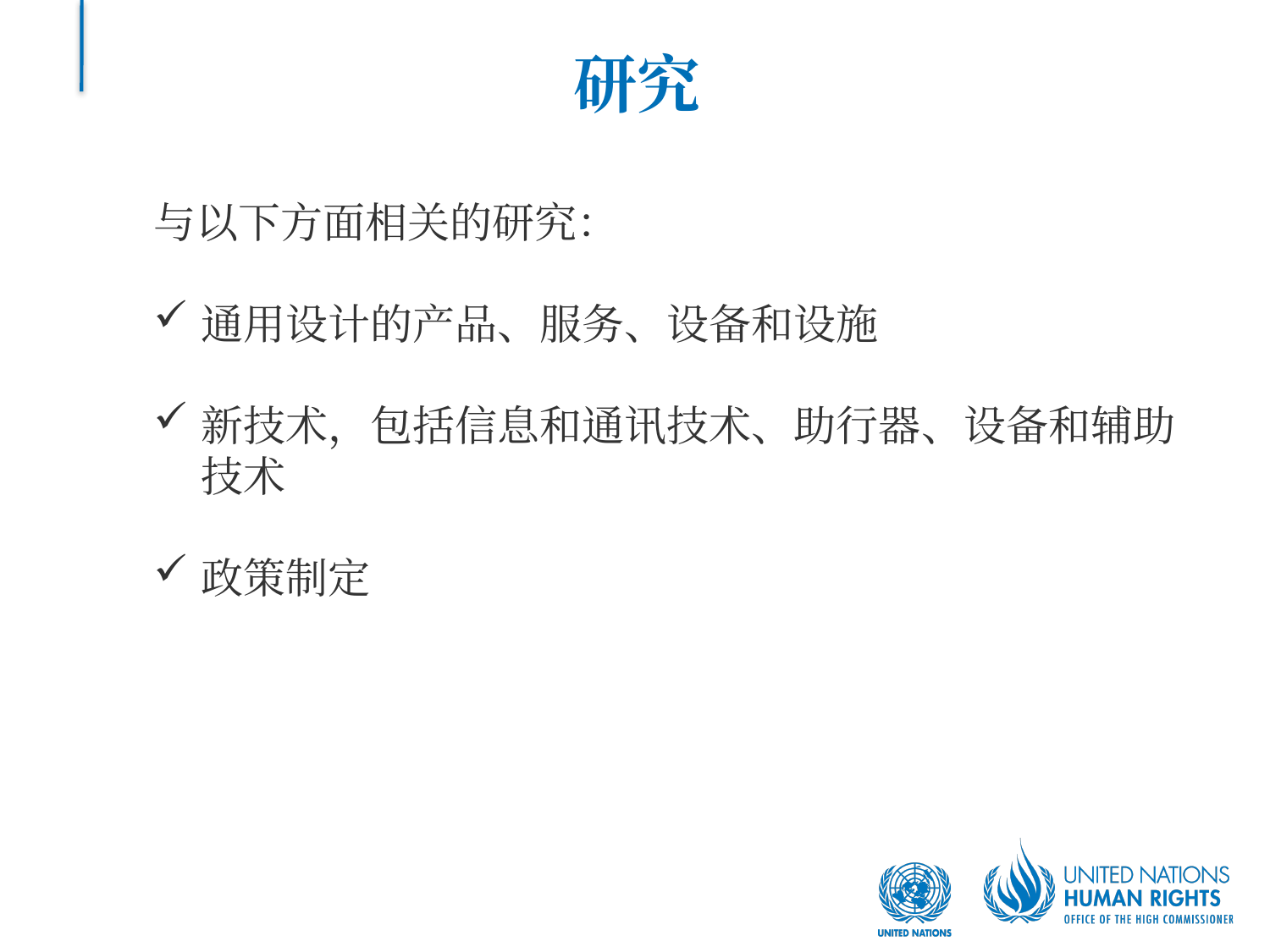

# 研究
与以下方面相关的研究：

通用设计的产品、服务、设备和设施

新技术，包括信息和通讯技术、助行器、设备和辅助技术

政策制定